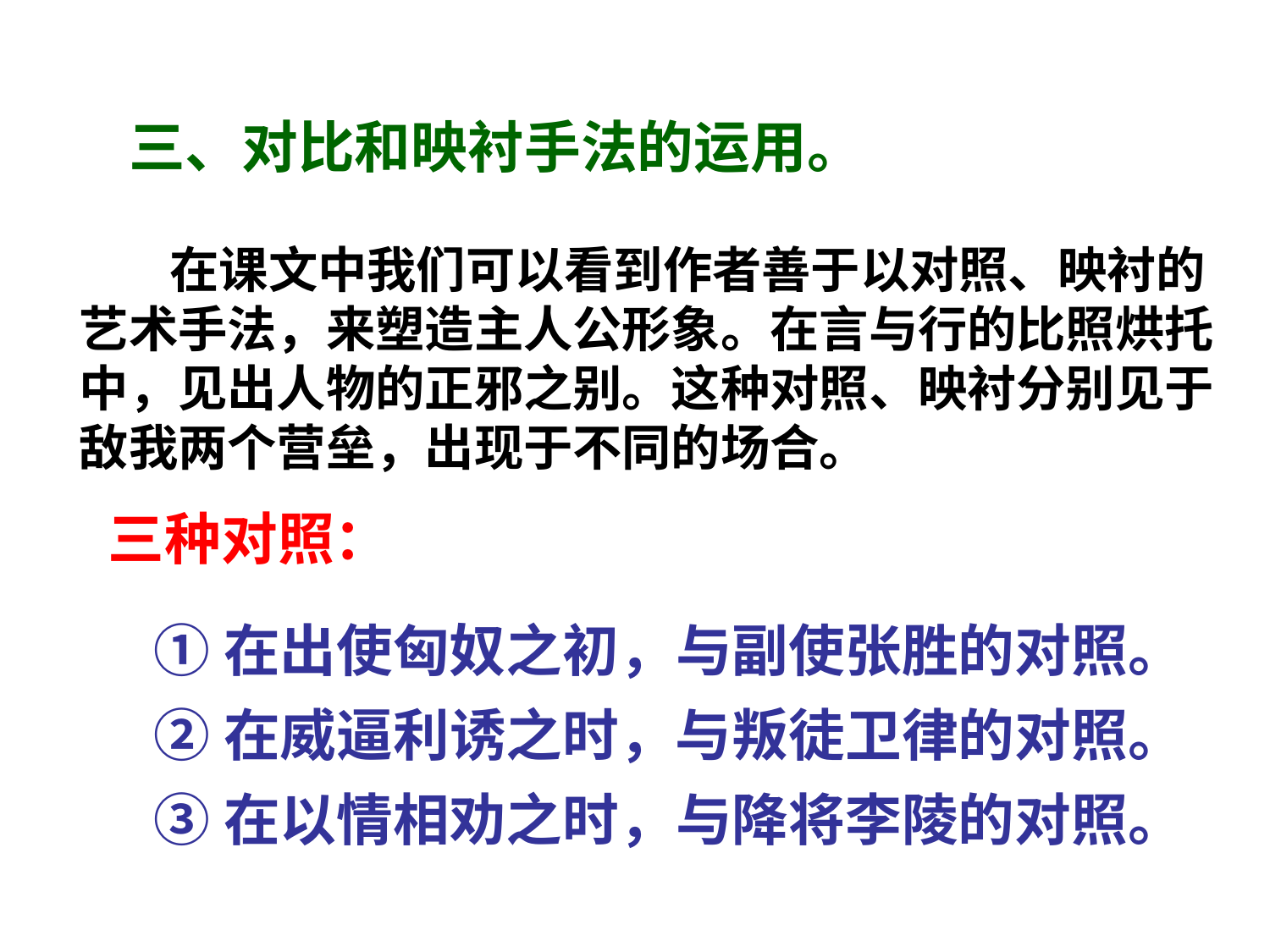

三、对比和映衬手法的运用。
       在课文中我们可以看到作者善于以对照、映衬的
艺术手法，来塑造主人公形象。在言与行的比照烘托
中，见出人物的正邪之别。这种对照、映衬分别见于
敌我两个营垒，出现于不同的场合。
三种对照：
①在出使匈奴之初，与副使张胜的对照。
②在威逼利诱之时，与叛徒卫律的对照。
③在以情相劝之时，与降将李陵的对照。